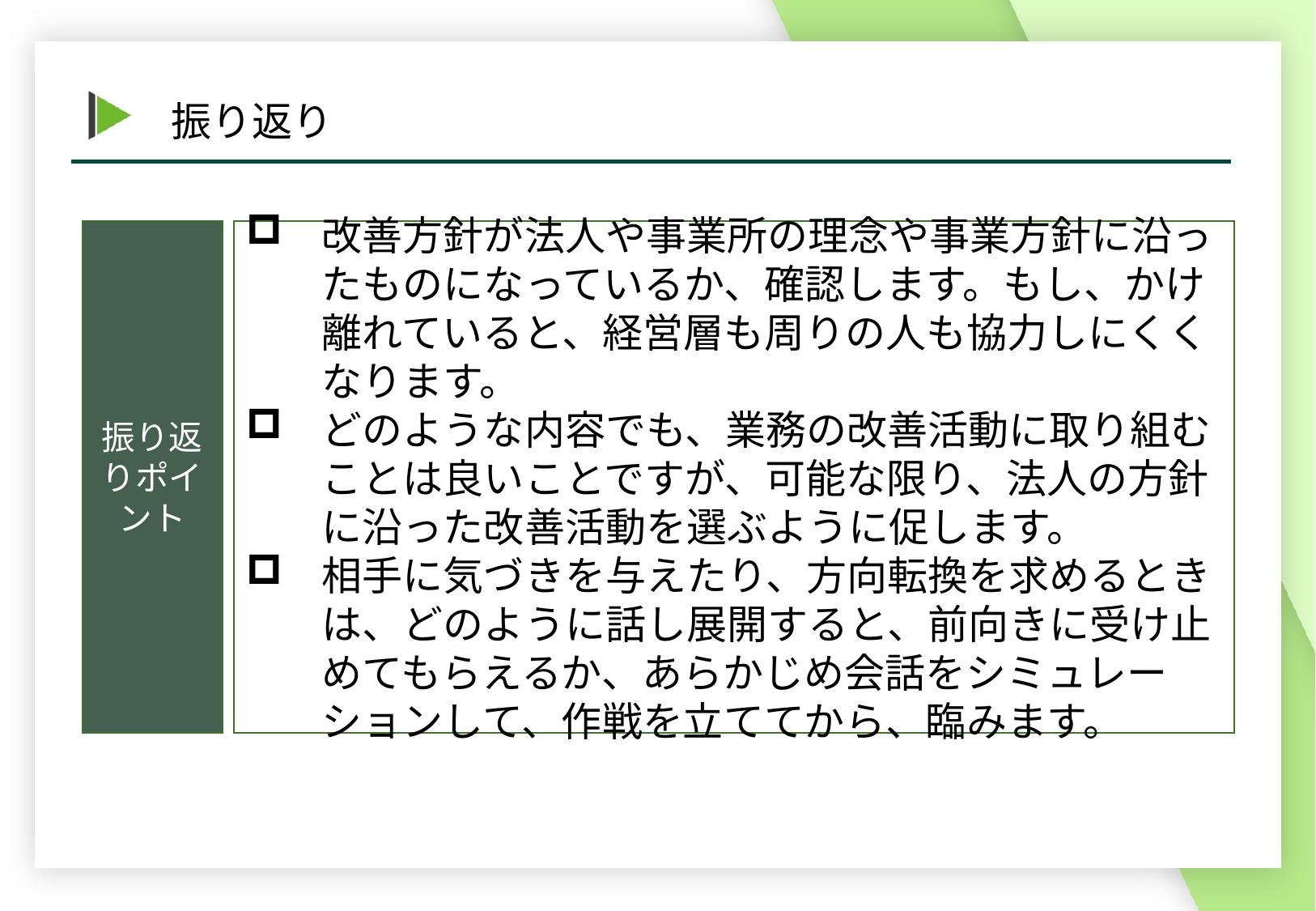

改善方針が法人や事業所の理念や事業方針に沿ったものになっているか、確認します。もし、かけ離れていると、経営層も周りの人も協力しにくくなります。
どのような内容でも、業務の改善活動に取り組むことは良いことですが、可能な限り、法人の方針に沿った改善活動を選ぶように促します。
相手に気づきを与えたり、方向転換を求めるときは、どのように話し展開すると、前向きに受け止めてもらえるか、あらかじめ会話をシミュレーションして、作戦を立ててから、臨みます。
振り返りポイント